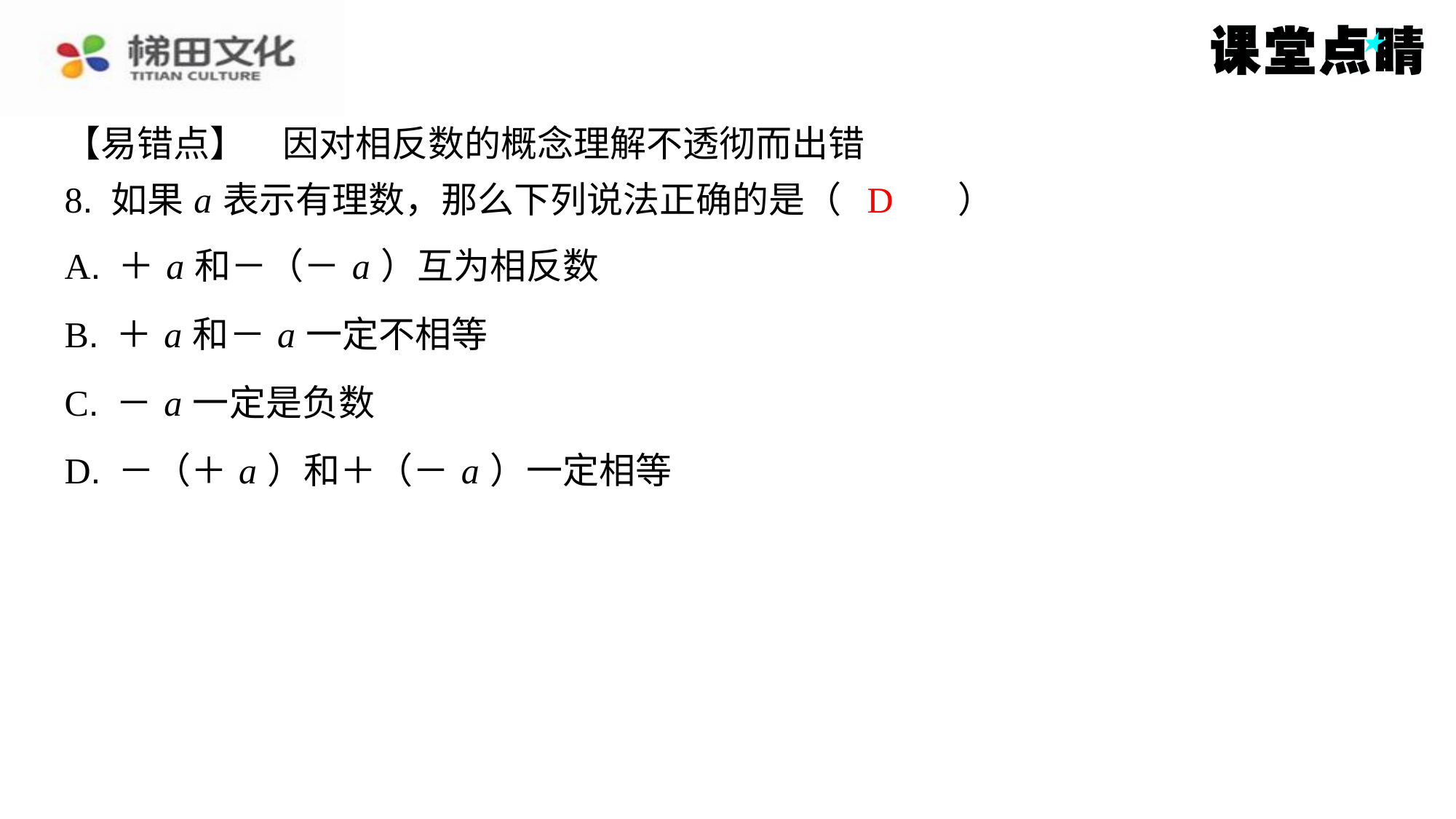

【易错点】　因对相反数的概念理解不透彻而出错
8. 如果 a 表示有理数，那么下列说法正确的是（　D　）
D
| A. ＋ a 和－（－ a ）互为相反数 |
| --- |
| B. ＋ a 和－ a 一定不相等 |
| C. － a 一定是负数 |
| D. －（＋ a ）和＋（－ a ）一定相等 |